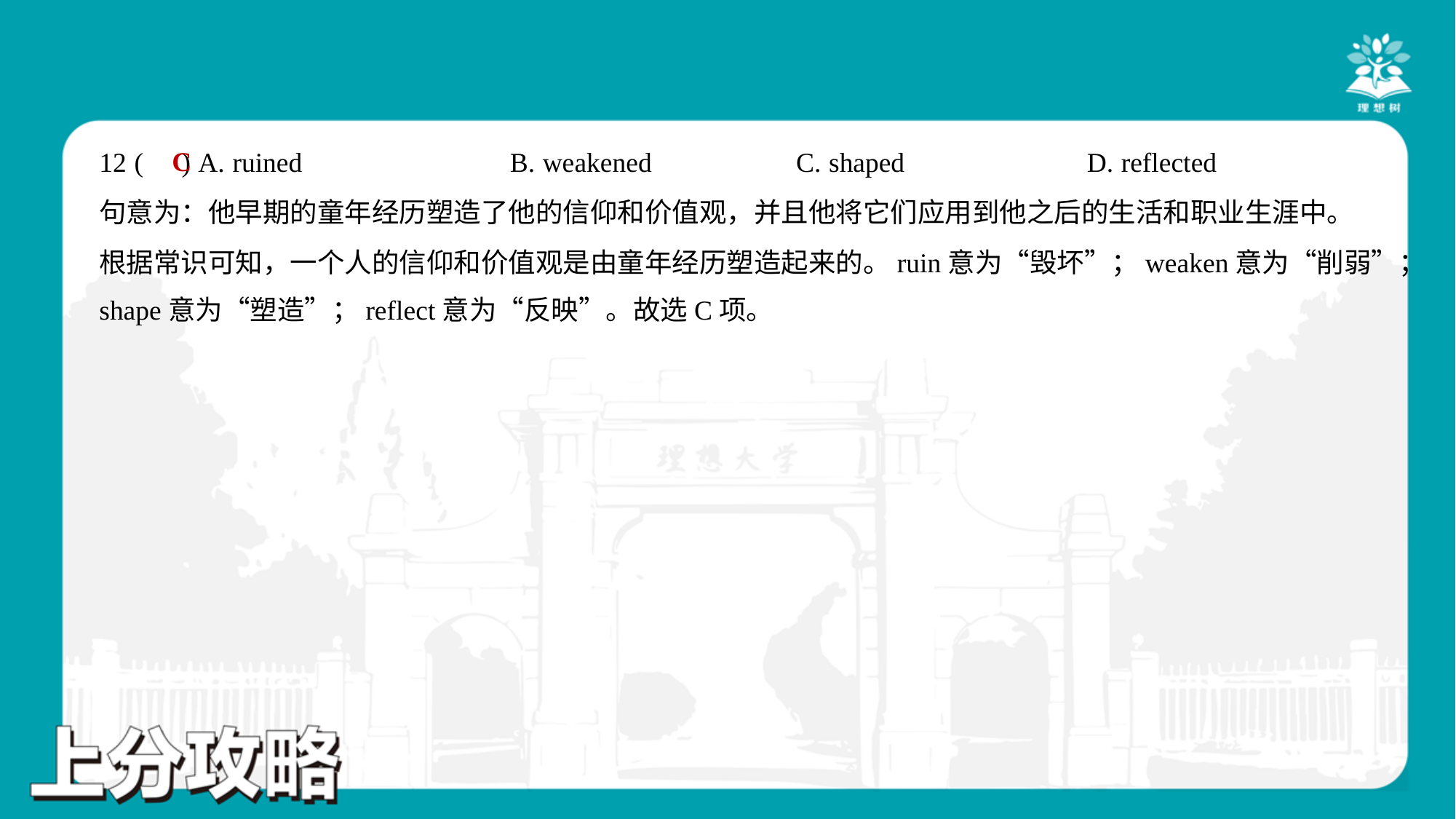

C
12 (     ) A. ruined	B. weakened	C. shaped	D. reflected
句意为：他早期的童年经历塑造了他的信仰和价值观，并且他将它们应用到他之后的生活和职业生涯中。
根据常识可知，一个人的信仰和价值观是由童年经历塑造起来的。ruin意为“毁坏”；weaken意为“削弱”；
shape意为“塑造”；reflect意为“反映”。故选C项。